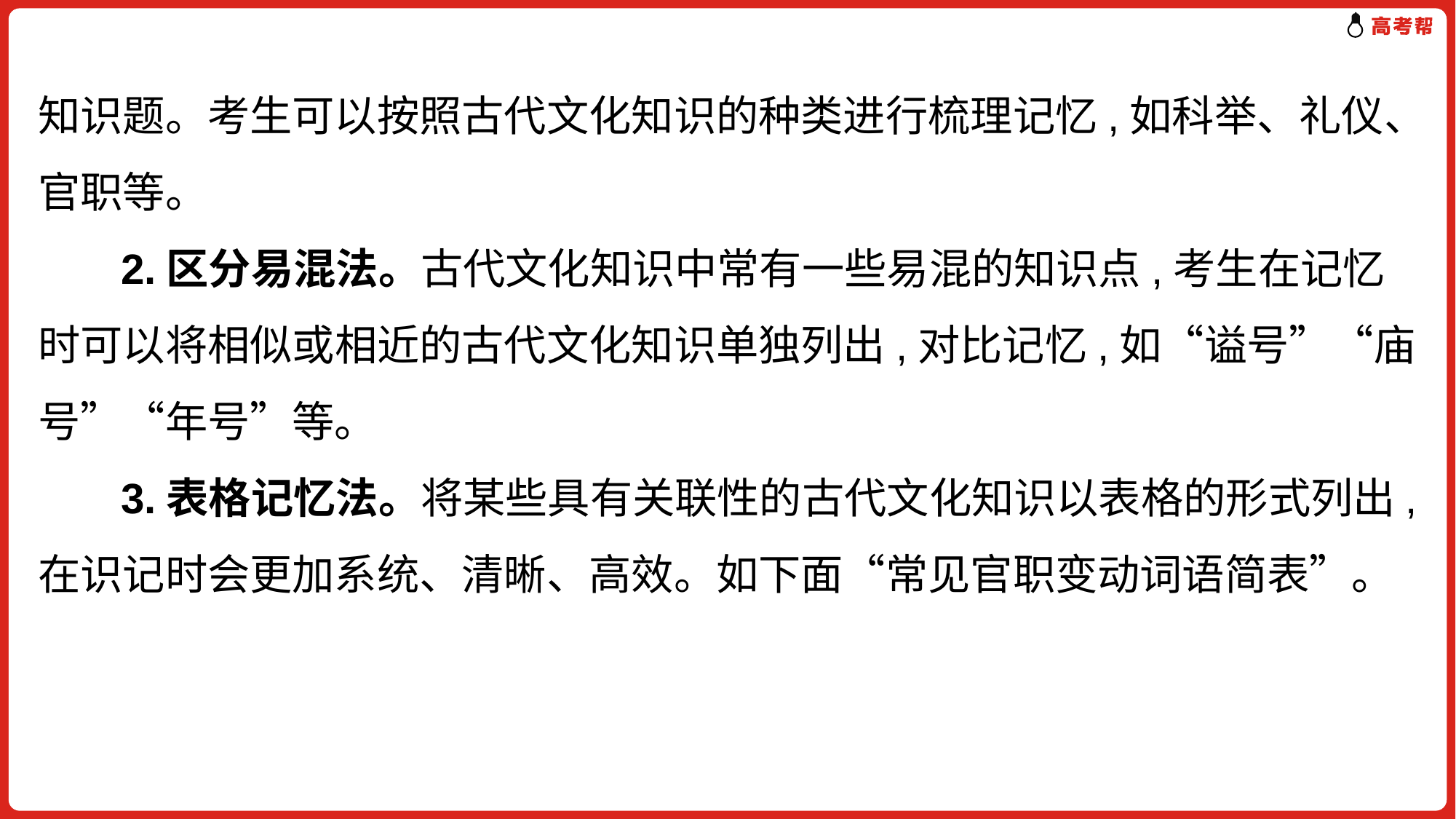

知识题。考生可以按照古代文化知识的种类进行梳理记忆,如科举、礼仪、官职等。
       2.区分易混法。古代文化知识中常有一些易混的知识点,考生在记忆时可以将相似或相近的古代文化知识单独列出,对比记忆,如“谥号”“庙号”“年号”等。
       3.表格记忆法。将某些具有关联性的古代文化知识以表格的形式列出,在识记时会更加系统、清晰、高效。如下面“常见官职变动词语简表”。